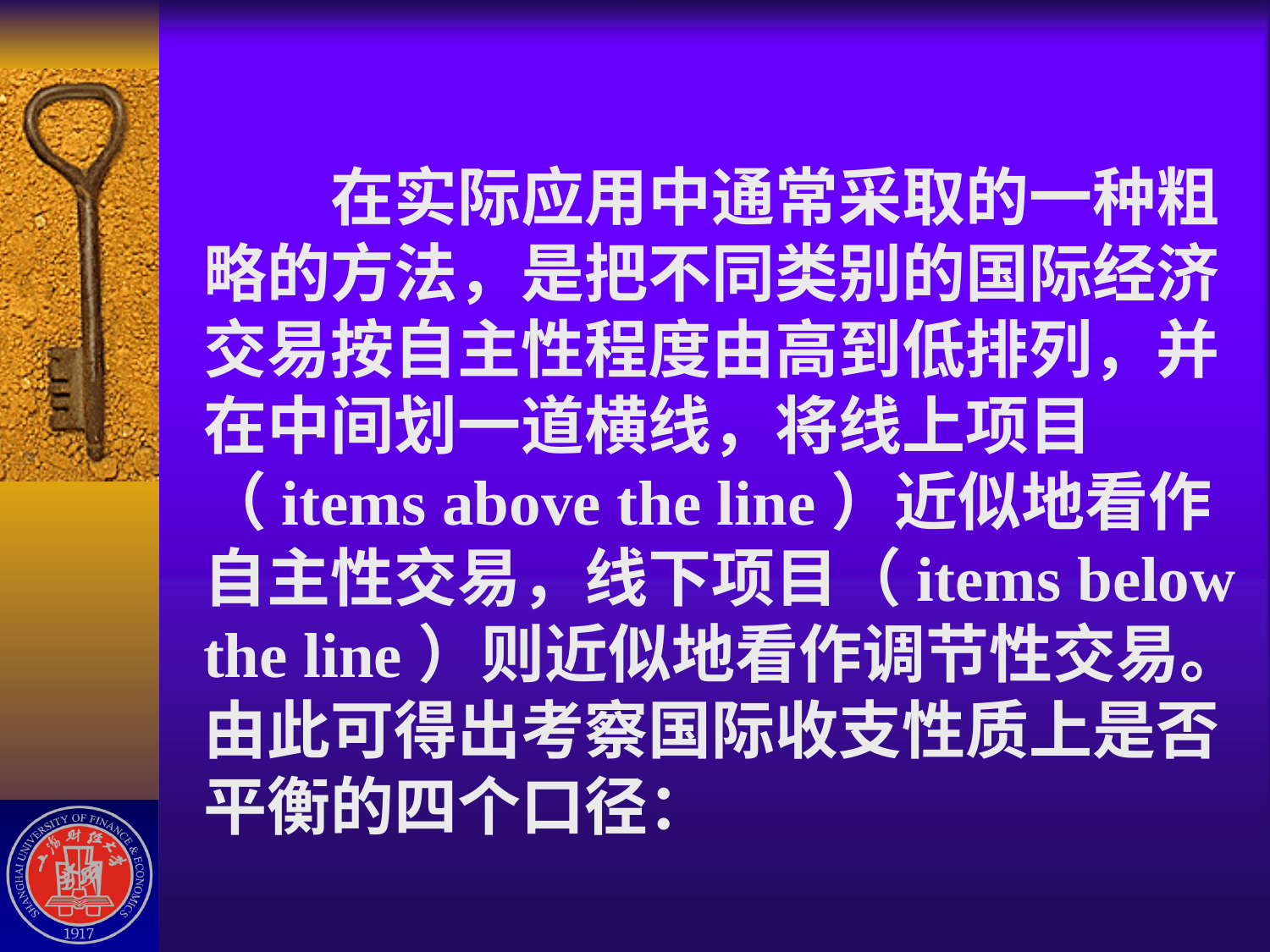

# 在实际应用中通常采取的一种粗略的方法，是把不同类别的国际经济交易按自主性程度由高到低排列，并在中间划一道横线，将线上项目（items above the line）近似地看作自主性交易，线下项目（items below the line）则近似地看作调节性交易。由此可得出考察国际收支性质上是否平衡的四个口径：